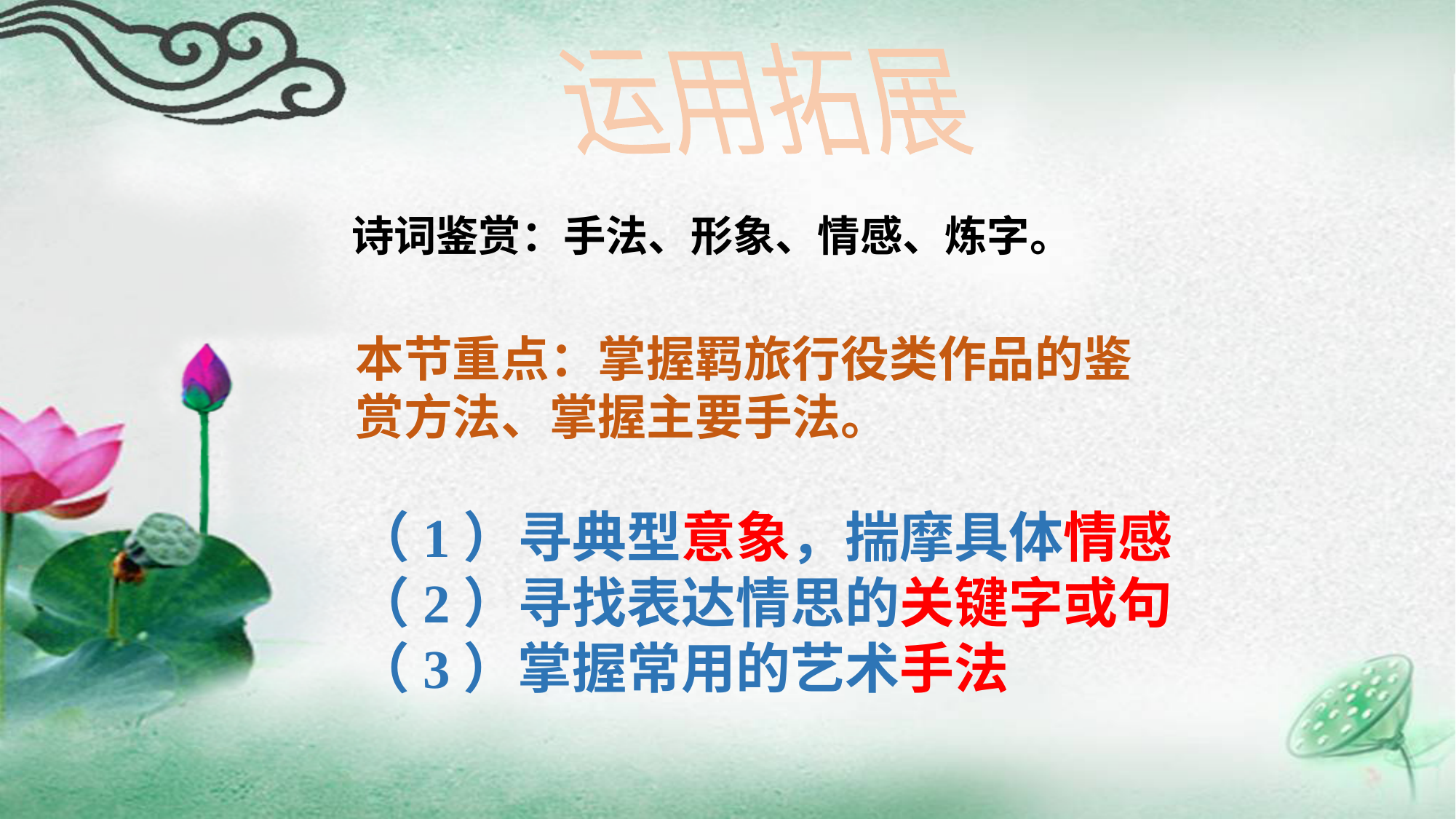

运用拓展

诗词鉴赏：手法、形象、情感、炼字。

本节重点：掌握羁旅行役类作品的鉴赏方法、掌握主要手法。

（1）寻典型意象，揣摩具体情感
（2）寻找表达情思的关键字或句
（3）掌握常用的艺术手法